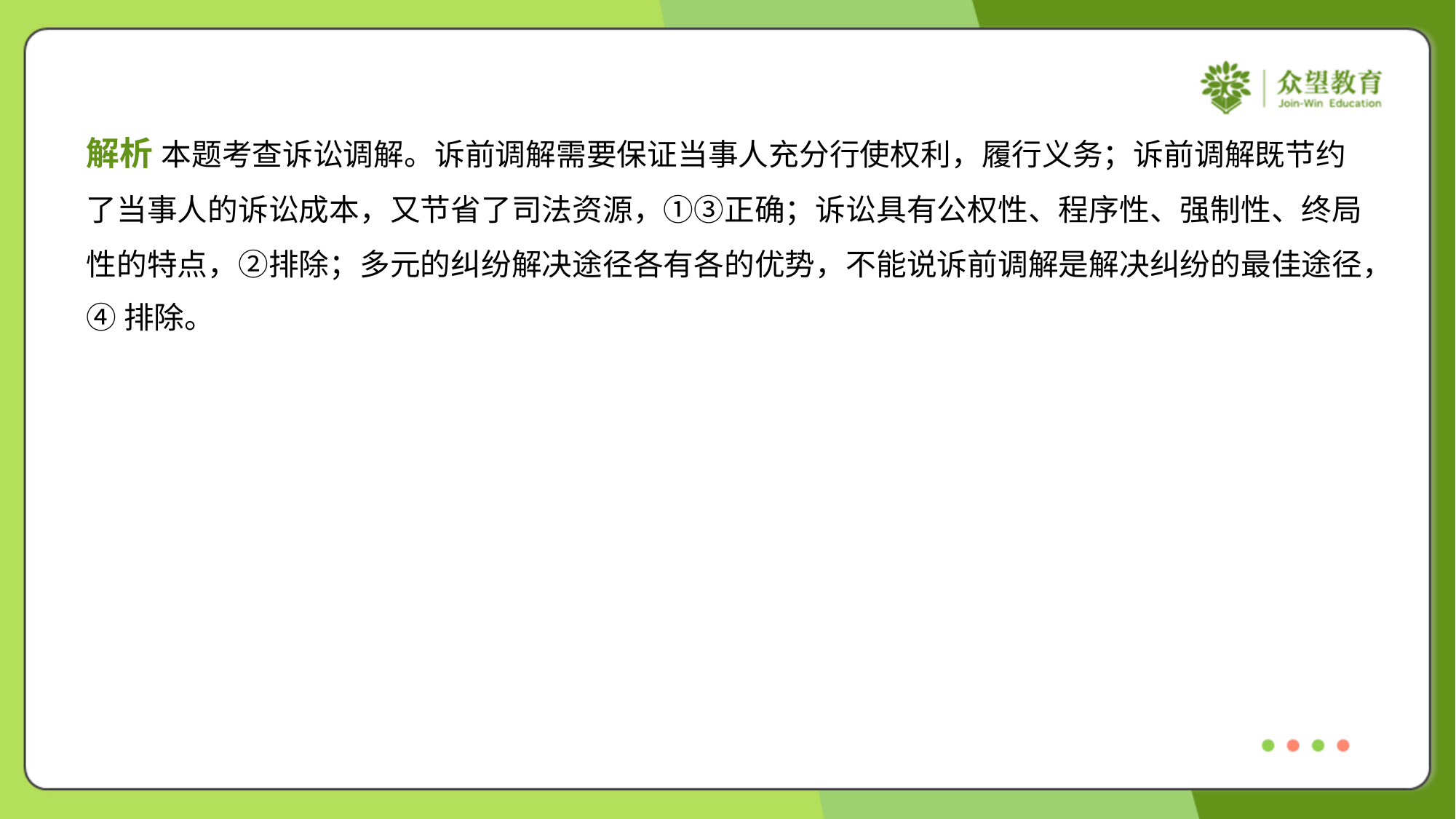

解析 本题考查诉讼调解。诉前调解需要保证当事人充分行使权利，履行义务；诉前调解既节约
了当事人的诉讼成本，又节省了司法资源，①③正确；诉讼具有公权性、程序性、强制性、终局
性的特点，②排除；多元的纠纷解决途径各有各的优势，不能说诉前调解是解决纠纷的最佳途径，
④排除。